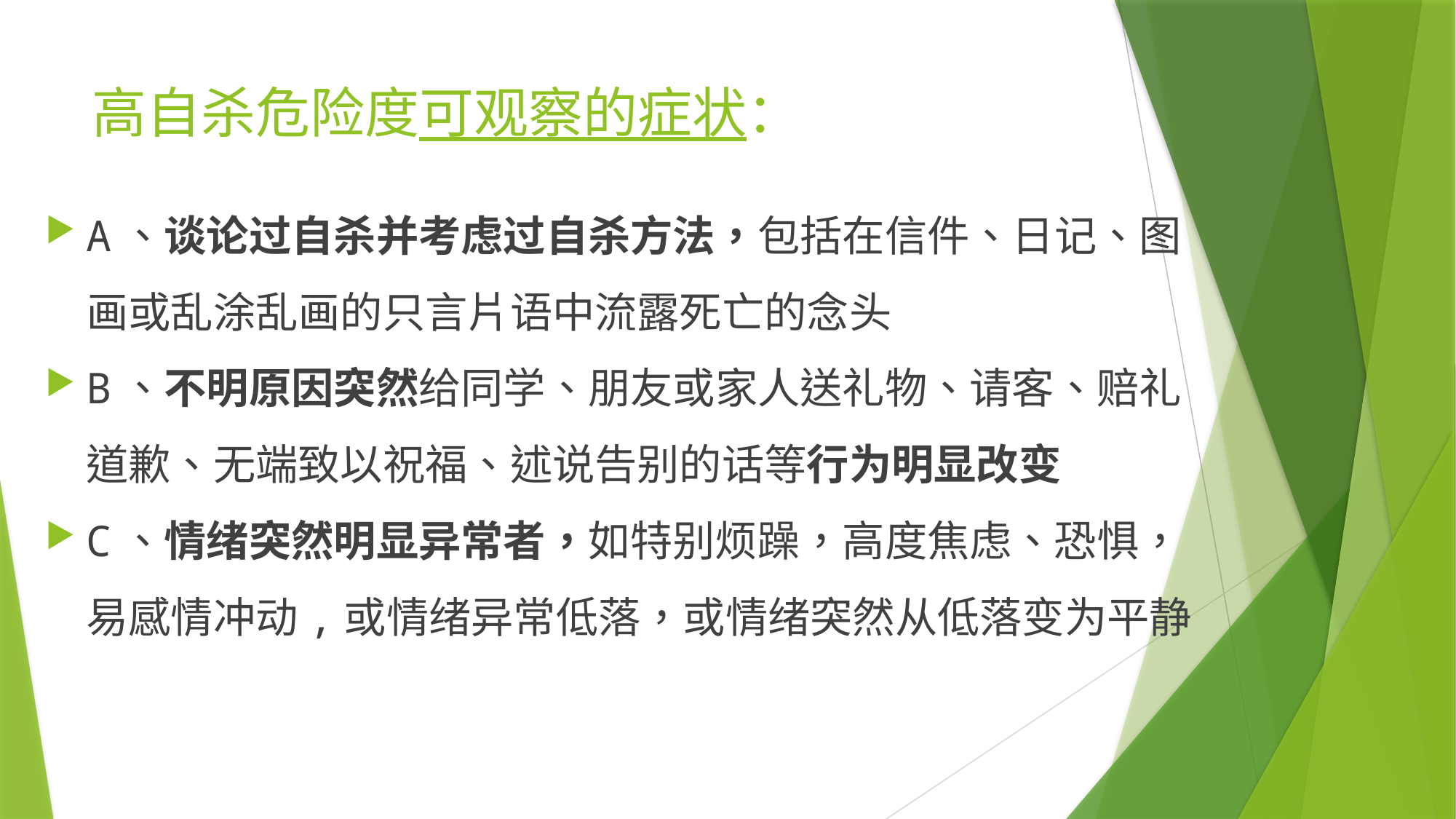

# 高自杀危险度可观察的症状：
A、谈论过自杀并考虑过自杀方法，包括在信件、日记、图画或乱涂乱画的只言片语中流露死亡的念头
B、不明原因突然给同学、朋友或家人送礼物、请客、赔礼道歉、无端致以祝福、述说告别的话等行为明显改变
C、情绪突然明显异常者，如特别烦躁，高度焦虑、恐惧，易感情冲动,或情绪异常低落，或情绪突然从低落变为平静